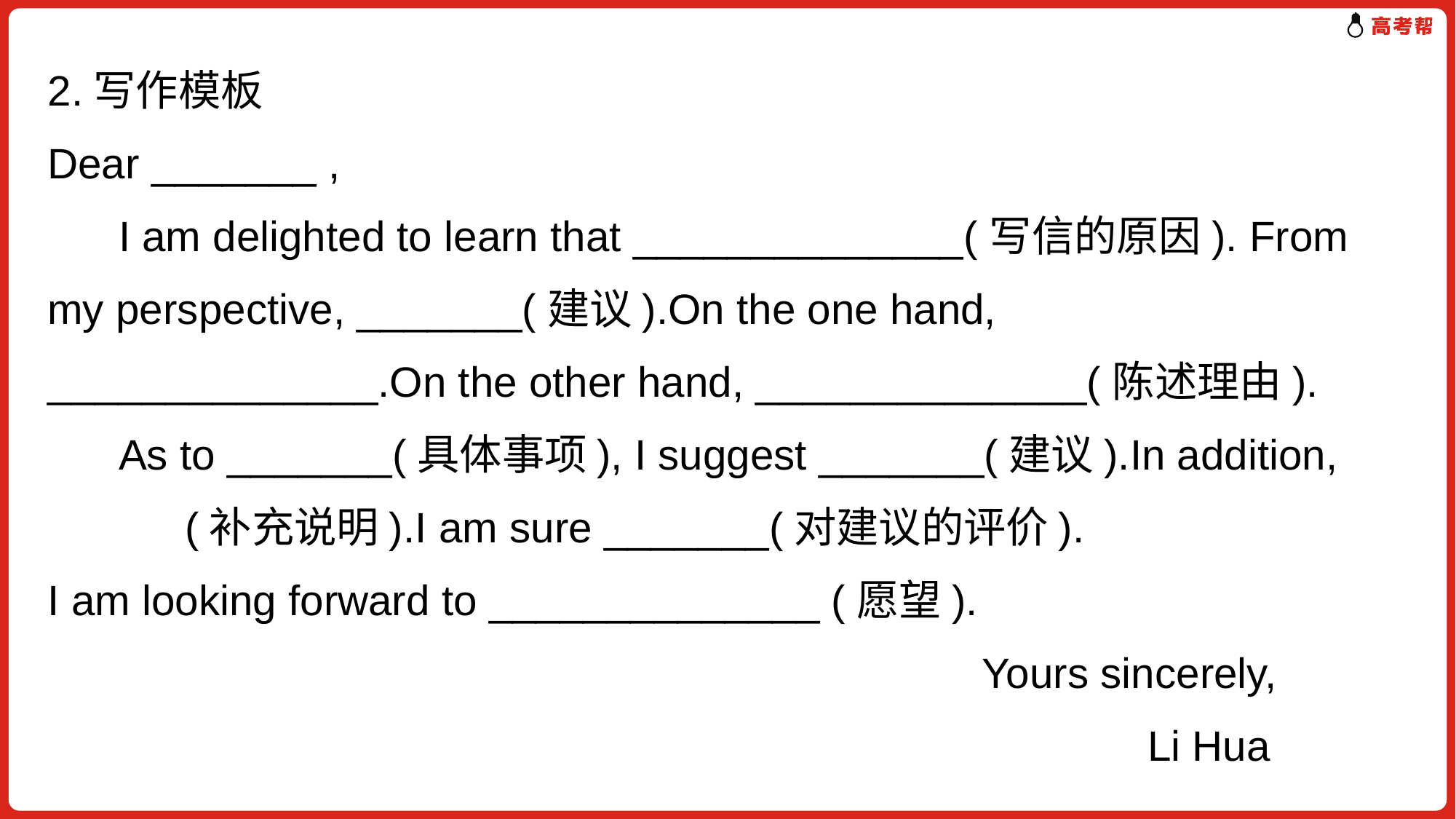

2.写作模板
Dear _______ ,
      I am delighted to learn that ______________(写信的原因). From my perspective, _______(建议).On the one hand, ______________.On the other hand, ______________(陈述理由).
      As to _______(具体事项), I suggest _______(建议).In addition, 　　　　(补充说明).I am sure _______(对建议的评价).
I am looking forward to ______________ (愿望).
                                                                               Yours sincerely,
                                                                                             Li Hua